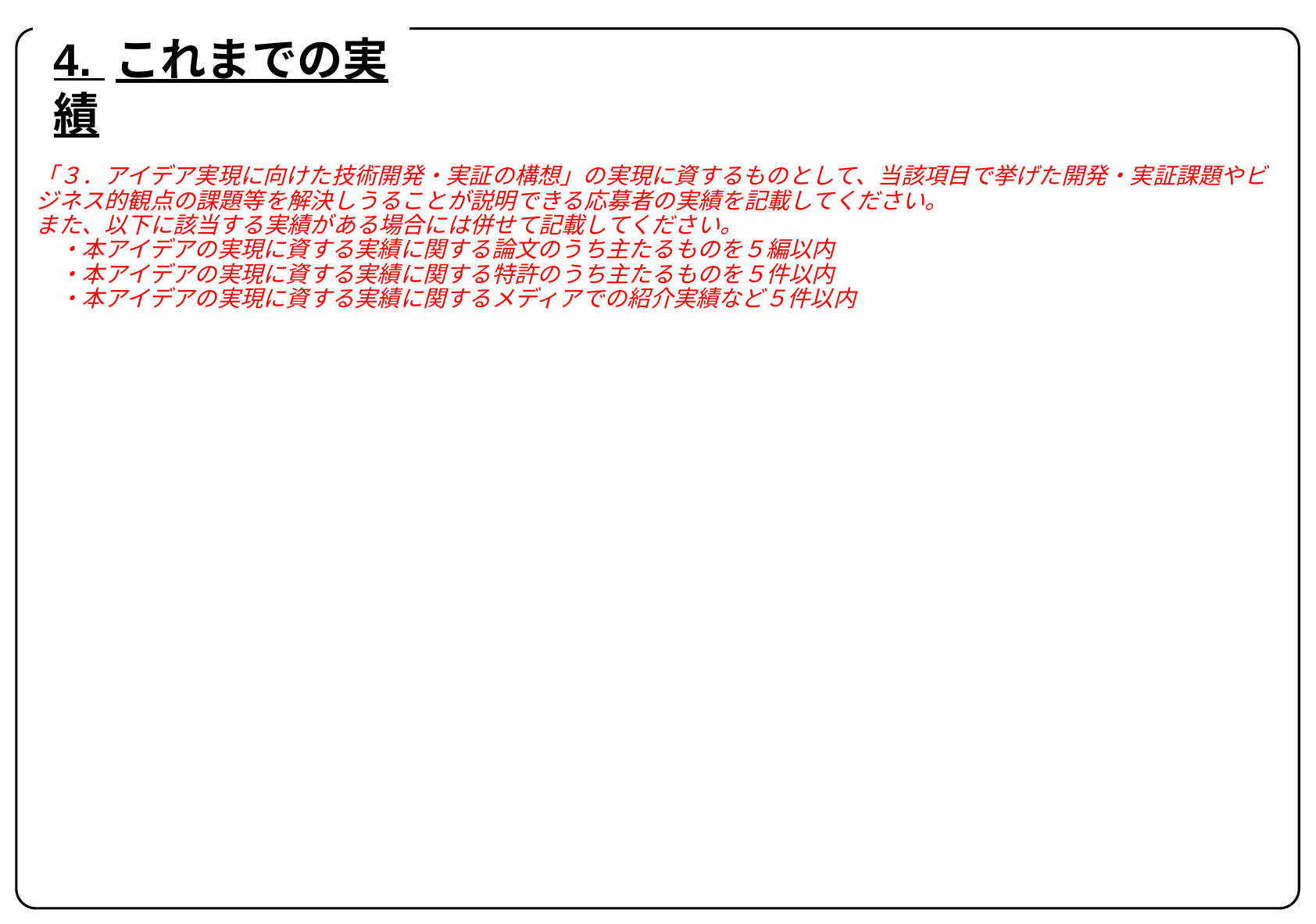

4. これまでの実績
「３．アイデア実現に向けた技術開発・実証の構想」の実現に資するものとして、当該項目で挙げた開発・実証課題やビジネス的観点の課題等を解決しうることが説明できる応募者の実績を記載してください。
また、以下に該当する実績がある場合には併せて記載してください。
　・本アイデアの実現に資する実績に関する論文のうち主たるものを５編以内
　・本アイデアの実現に資する実績に関する特許のうち主たるものを５件以内
　・本アイデアの実現に資する実績に関するメディアでの紹介実績など５件以内